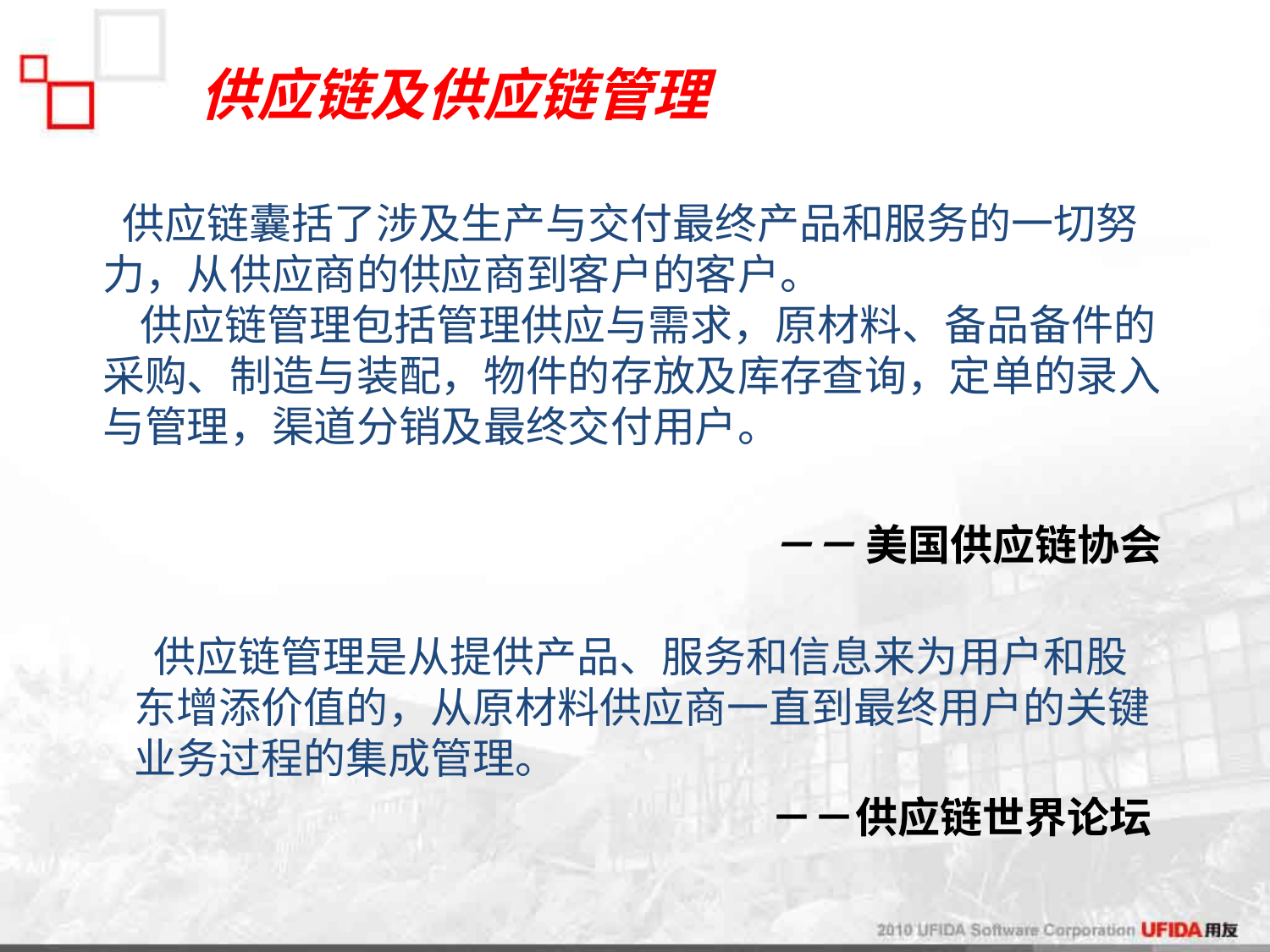

# 供应链及供应链管理
      供应链囊括了涉及生产与交付最终产品和服务的一切努力，从供应商的供应商到客户的客户。
    供应链管理包括管理供应与需求，原材料、备品备件的采购、制造与装配，物件的存放及库存查询，定单的录入与管理，渠道分销及最终交付用户。

	－－ 美国供应链协会
      供应链管理是从提供产品、服务和信息来为用户和股东增添价值的，从原材料供应商一直到最终用户的关键业务过程的集成管理。
－－供应链世界论坛